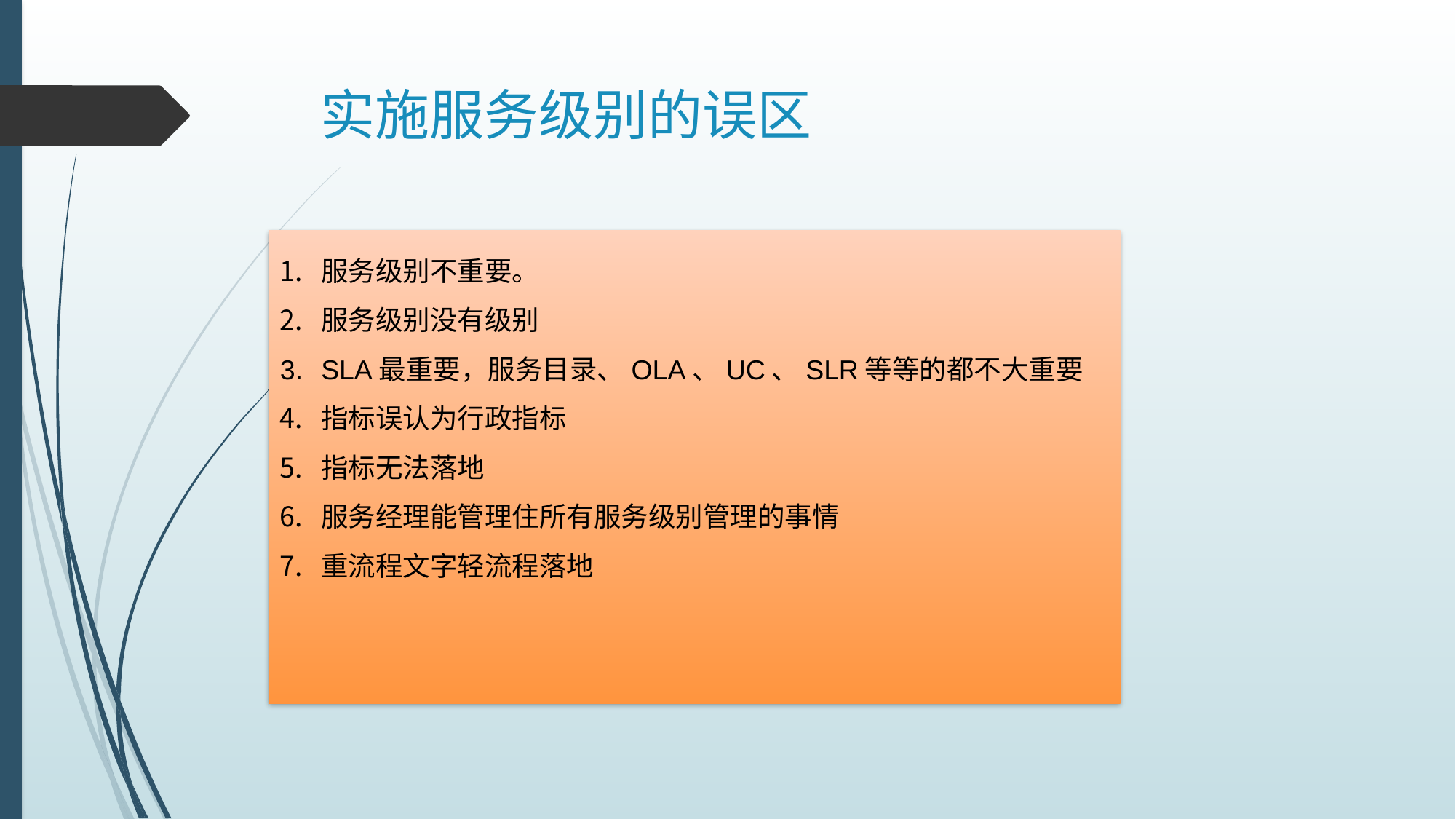

# 实施服务级别的误区

服务级别不重要。
服务级别没有级别
SLA最重要，服务目录、OLA、UC、SLR等等的都不大重要
指标误认为行政指标
指标无法落地
服务经理能管理住所有服务级别管理的事情
重流程文字轻流程落地